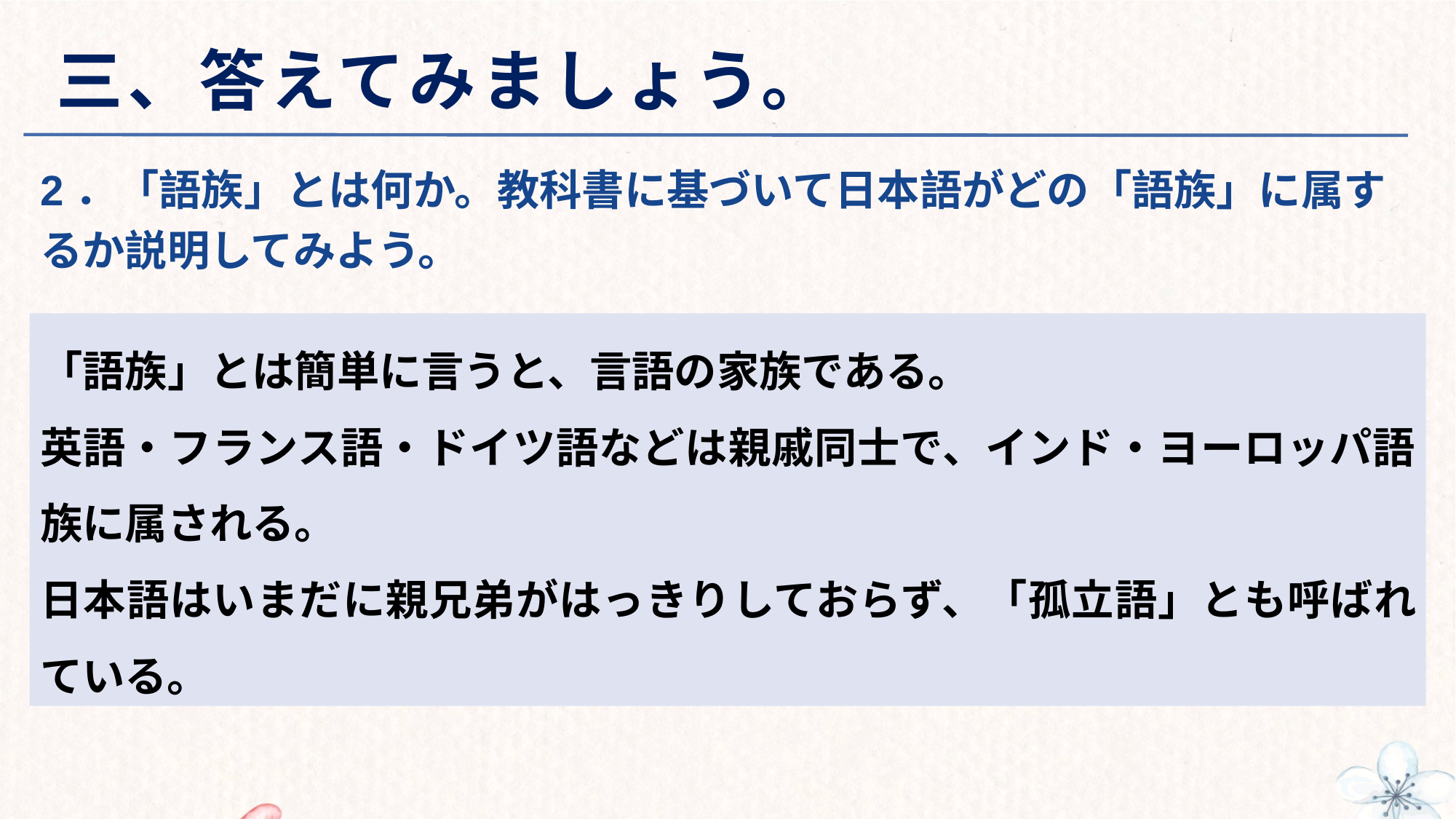

# 三、答えてみましょう。
2．「語族」とは何か。教科書に基づいて日本語がどの「語族」に属するか説明してみよう。
「語族」とは簡単に言うと、言語の家族である。
英語・フランス語・ドイツ語などは親戚同士で、インド・ヨーロッパ語族に属される。
日本語はいまだに親兄弟がはっきりしておらず、「孤立語」とも呼ばれている。